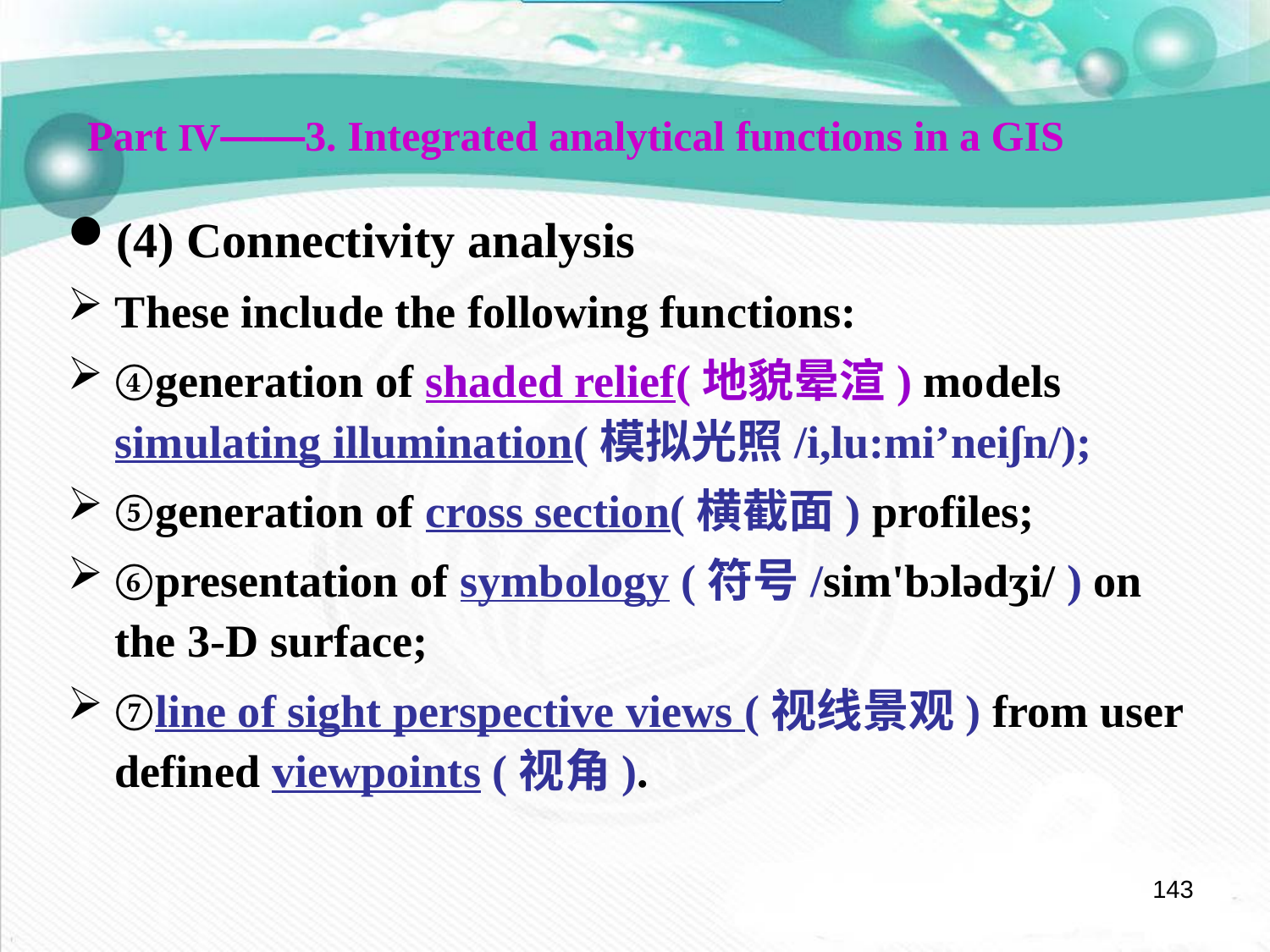

Part Ⅳ——3. Integrated analytical functions in a GIS
(4) Connectivity analysis
These include the following functions:
④generation of shaded relief(地貌晕渲) models simulating illumination(模拟光照/i,lu:mi’neiʃn/);
⑤generation of cross section(横截面) profiles;
⑥presentation of symbology (符号/sim'bɔlədʒi/ ) on the 3-D surface;
⑦line of sight perspective views (视线景观) from user defined viewpoints (视角).
143